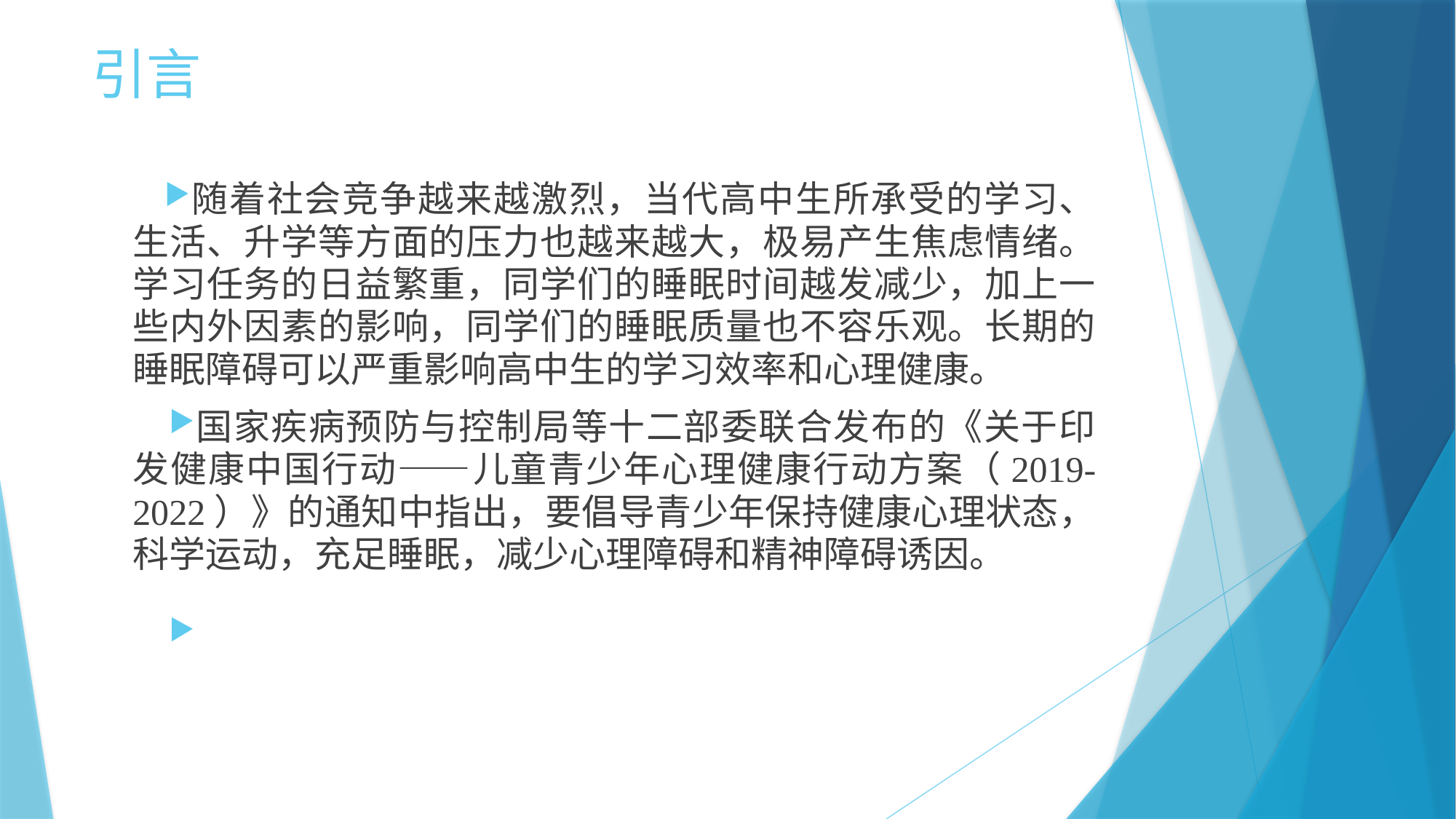

# 引言
随着社会竞争越来越激烈，当代高中生所承受的学习、生活、升学等方面的压力也越来越大，极易产生焦虑情绪。学习任务的日益繁重，同学们的睡眠时间越发减少，加上一些内外因素的影响，同学们的睡眠质量也不容乐观。长期的睡眠障碍可以严重影响高中生的学习效率和心理健康。
国家疾病预防与控制局等十二部委联合发布的《关于印发健康中国行动——儿童青少年心理健康行动方案（2019-2022）》的通知中指出，要倡导青少年保持健康心理状态，科学运动，充足睡眠，减少心理障碍和精神障碍诱因。